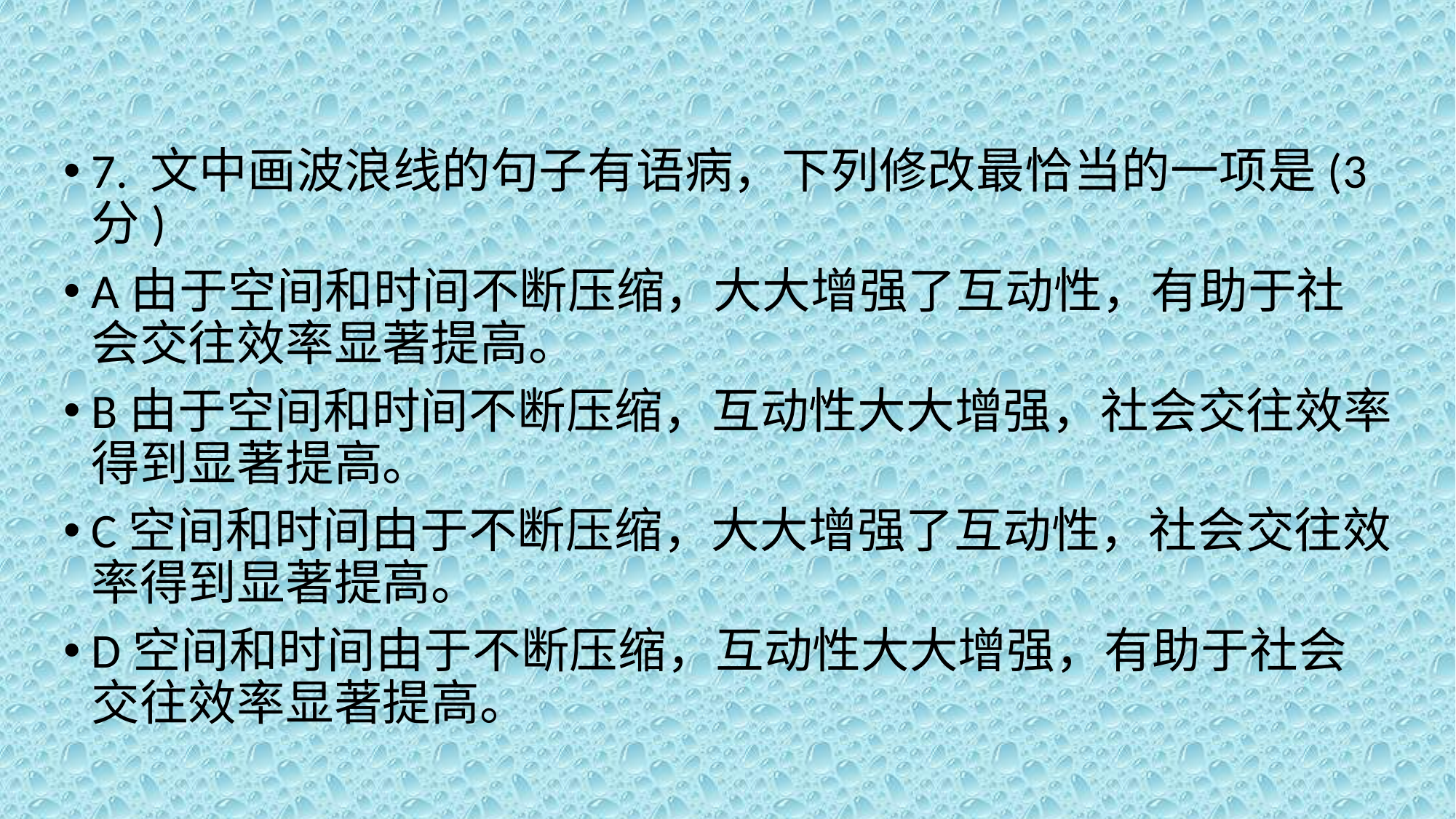

7. 文中画波浪线的句子有语病，下列修改最恰当的一项是(3分)
A由于空间和时间不断压缩，大大增强了互动性，有助于社会交往效率显著提高。
B由于空间和时间不断压缩，互动性大大增强，社会交往效率得到显著提高。
C空间和时间由于不断压缩，大大增强了互动性，社会交往效率得到显著提高。
D空间和时间由于不断压缩，互动性大大增强，有助于社会交往效率显著提高。